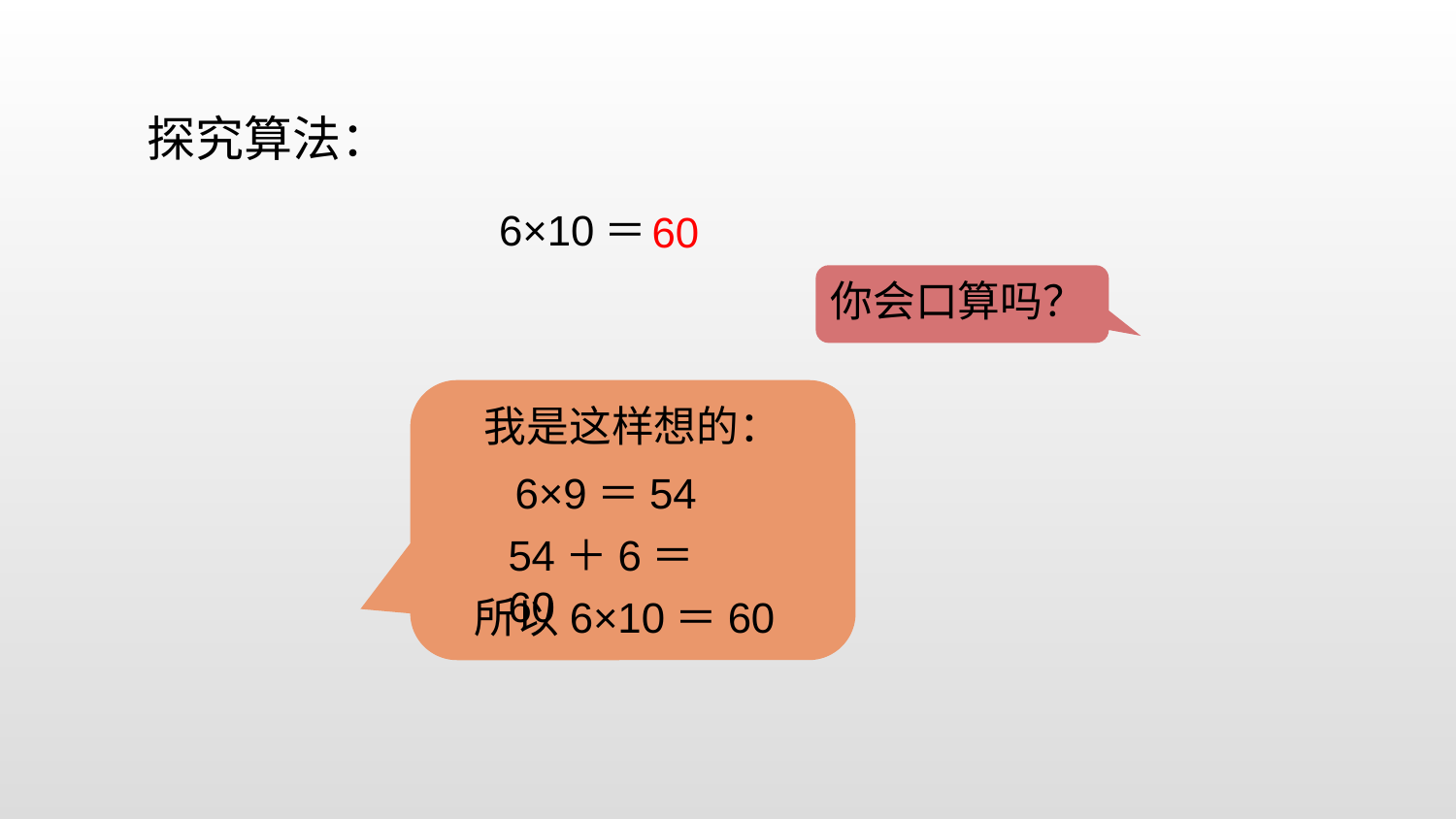

探究算法：
6×10＝
60
你会口算吗？
我是这样想的：

6×9＝54
54＋6＝60
所以6×10＝60